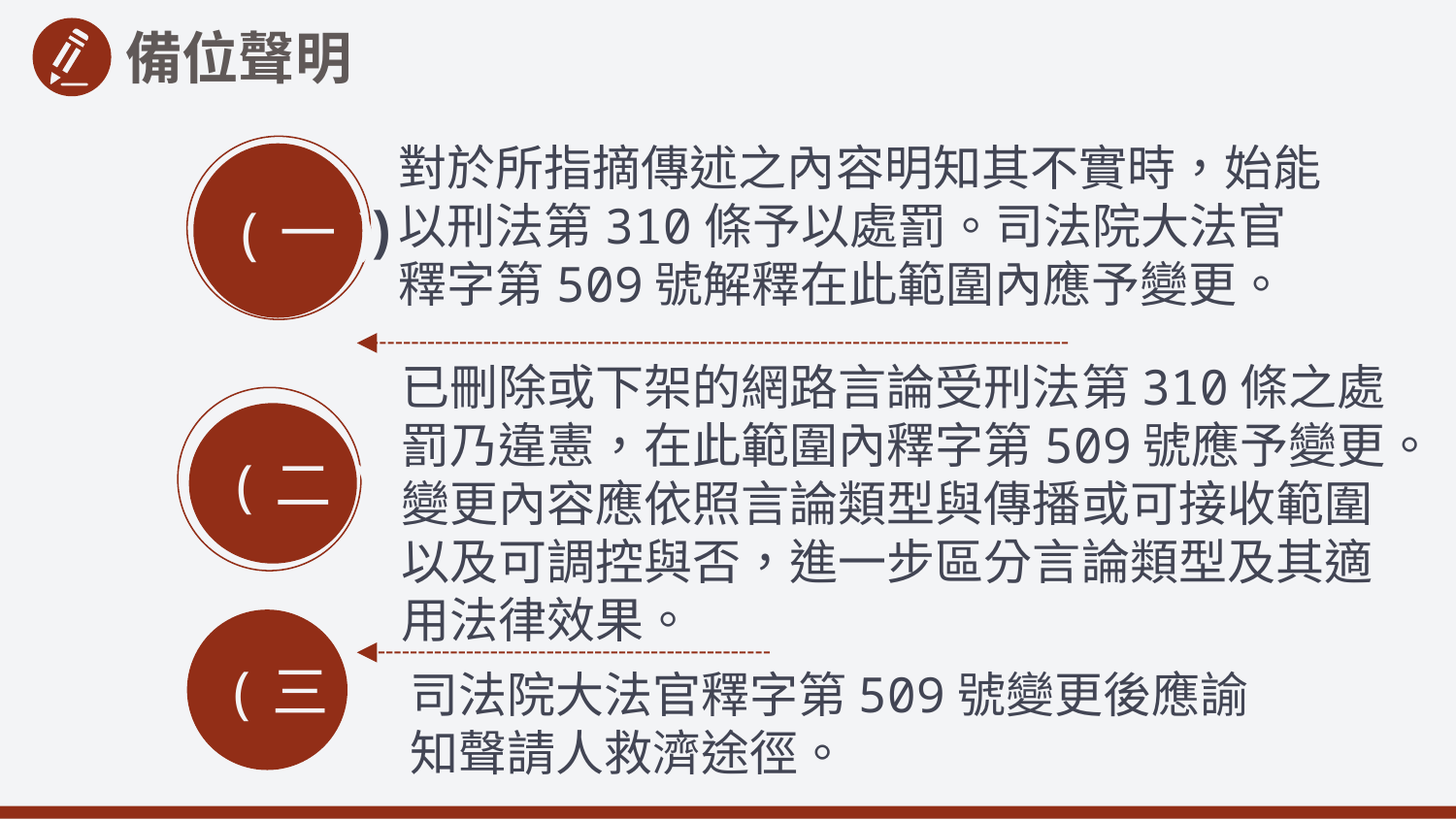

備位聲明

對於所指摘傳述之內容明知其不實時，始能以刑法第310條予以處罰。司法院大法官釋字第509號解釋在此範圍內應予變更。
 (一)
(一)

已刪除或下架的網路言論受刑法第310條之處罰乃違憲，在此範圍內釋字第509號應予變更。變更內容應依照言論類型與傳播或可接收範圍以及可調控與否，進一步區分言論類型及其適用法律效果。

(二)
(三)

司法院大法官釋字第509號變更後應諭知聲請人救濟途徑。